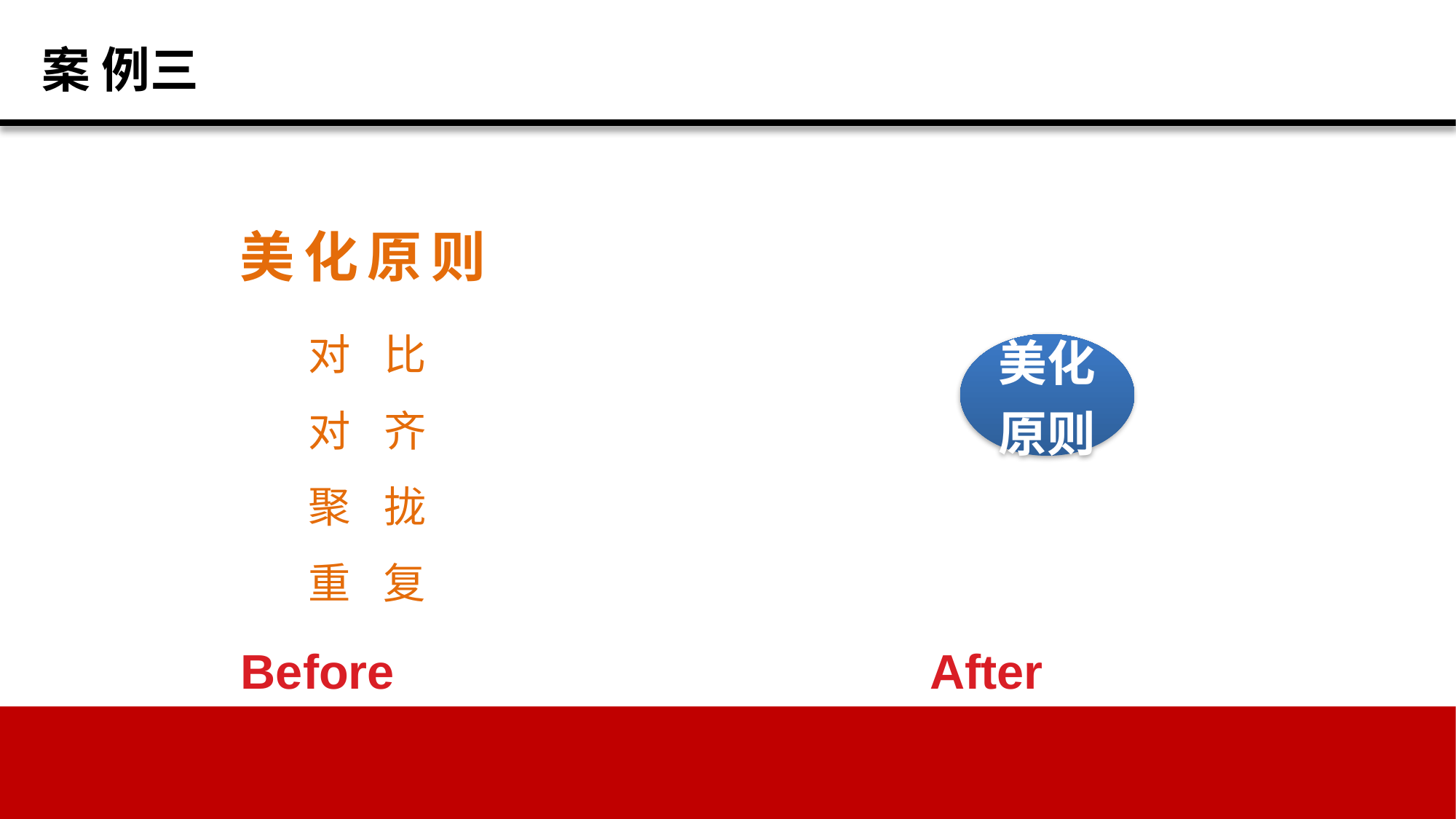

案 例三
美化原则
对比
对齐
聚拢
重复
美化原则
对  比
对  齐
聚  拢
重  复
             Before                                        After